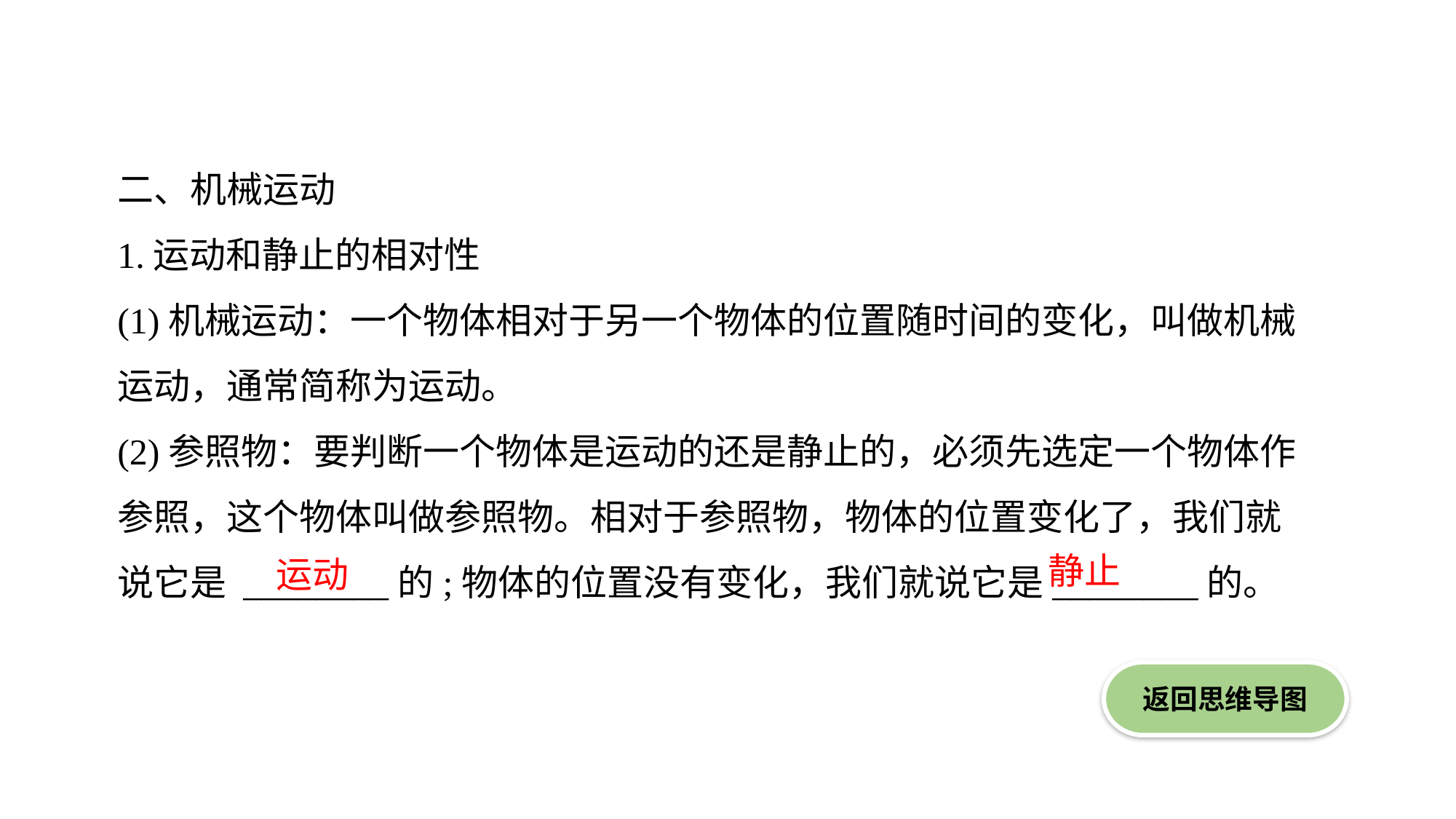

二、机械运动
1.运动和静止的相对性
(1)机械运动：一个物体相对于另一个物体的位置随时间的变化，叫做机械运动，通常简称为运动。
(2)参照物：要判断一个物体是运动的还是静止的，必须先选定一个物体作参照，这个物体叫做参照物。相对于参照物，物体的位置变化了，我们就说它是 ________的;物体的位置没有变化，我们就说它是________的。
静止
运动
返回思维导图